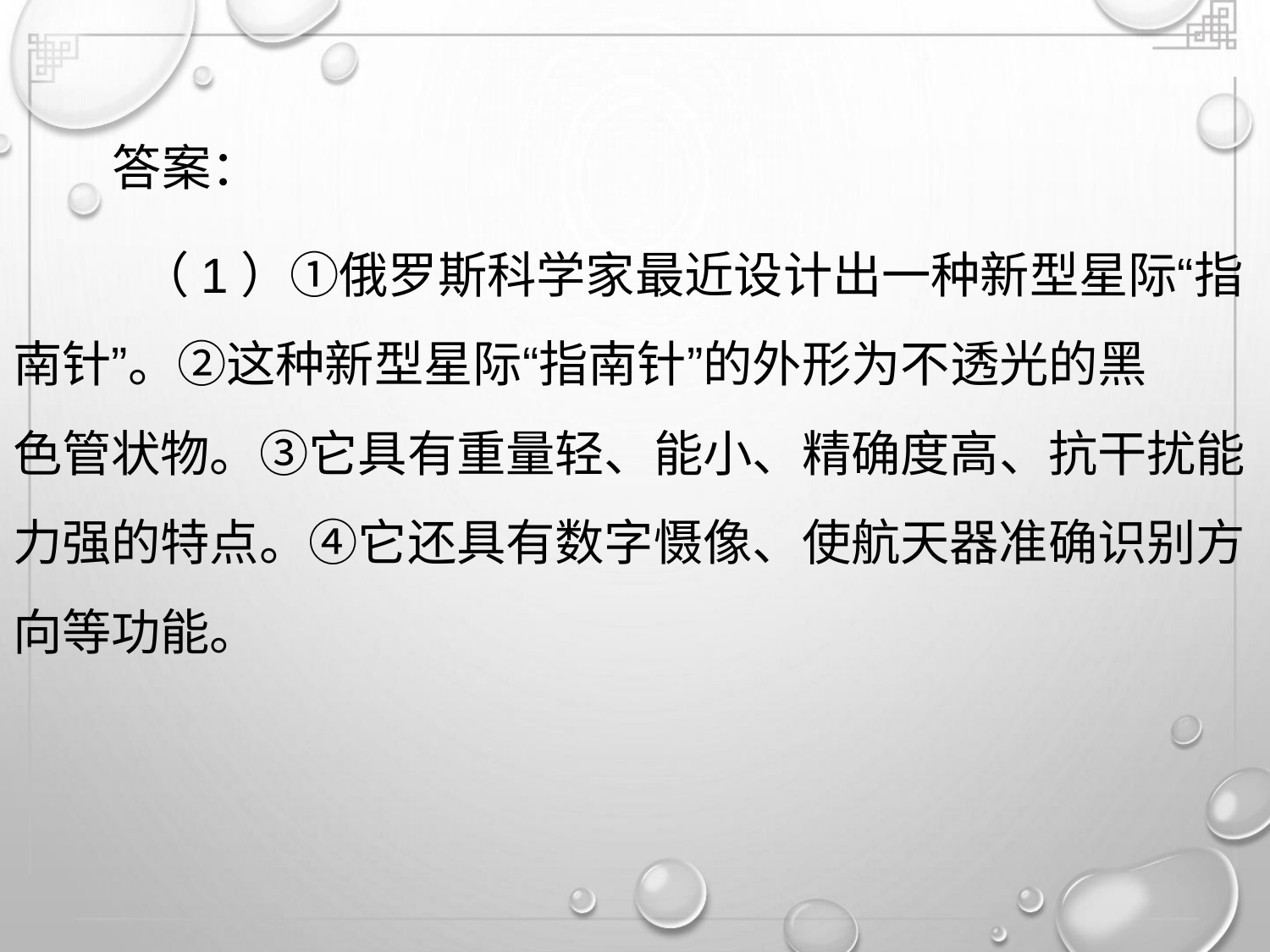

答案：
（1）①俄罗斯科学家最近设计出一种新型星际“指
南针”。②这种新型星际“指南针”的外形为不透光的黑
色管状物。③它具有重量轻、能小、精确度高、抗干扰能
力强的特点。④它还具有数字慑像、使航天器准确识别方
向等功能。